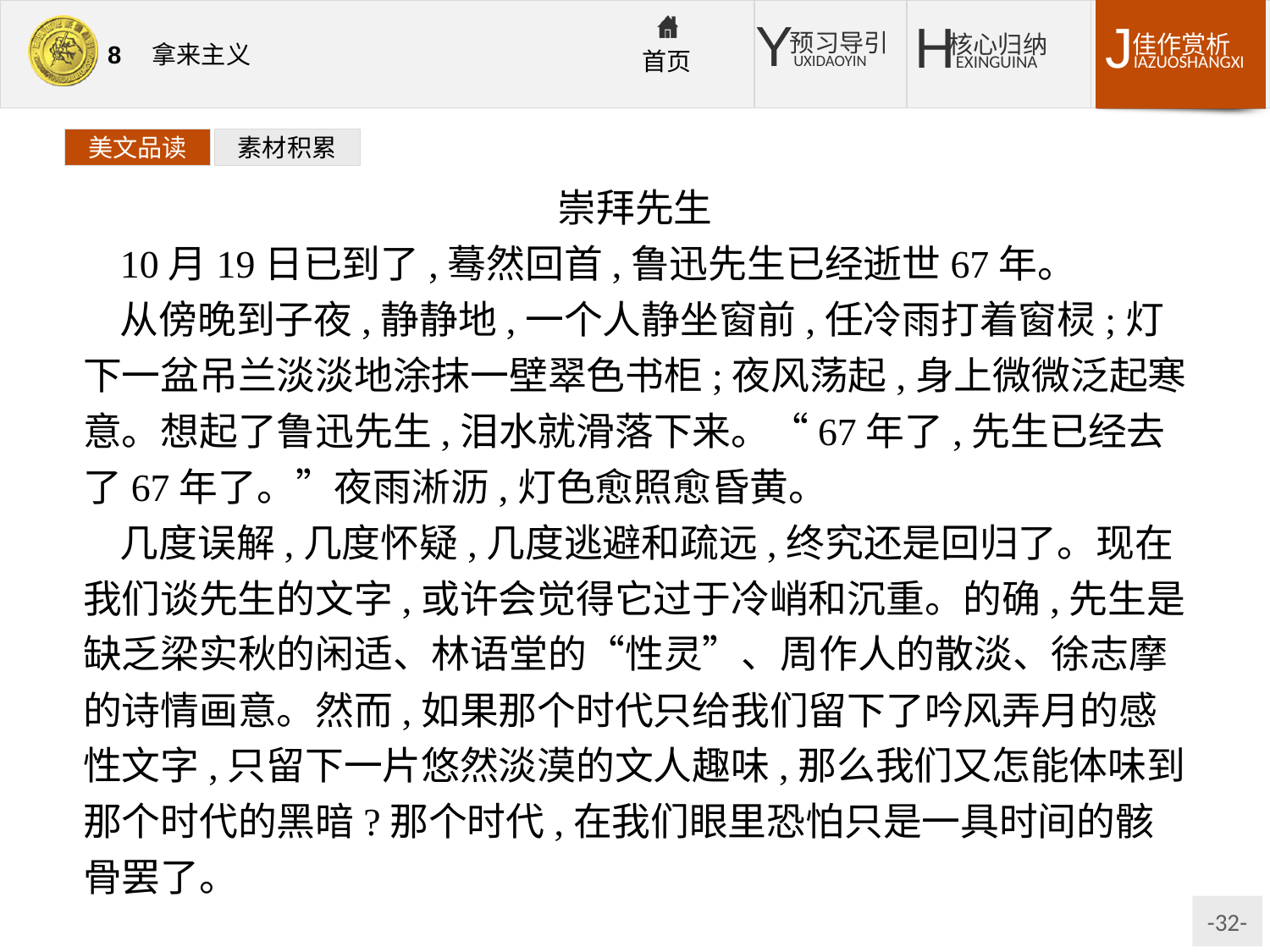

美文品读
素材积累
崇拜先生
10月19日已到了,蓦然回首,鲁迅先生已经逝世67年。
从傍晚到子夜,静静地,一个人静坐窗前,任冷雨打着窗棂;灯下一盆吊兰淡淡地涂抹一壁翠色书柜;夜风荡起,身上微微泛起寒意。想起了鲁迅先生,泪水就滑落下来。“67年了,先生已经去了67年了。”夜雨淅沥,灯色愈照愈昏黄。
几度误解,几度怀疑,几度逃避和疏远,终究还是回归了。现在我们谈先生的文字,或许会觉得它过于冷峭和沉重。的确,先生是缺乏梁实秋的闲适、林语堂的“性灵”、周作人的散淡、徐志摩的诗情画意。然而,如果那个时代只给我们留下了吟风弄月的感性文字,只留下一片悠然淡漠的文人趣味,那么我们又怎能体味到那个时代的黑暗?那个时代,在我们眼里恐怕只是一具时间的骸骨罢了。